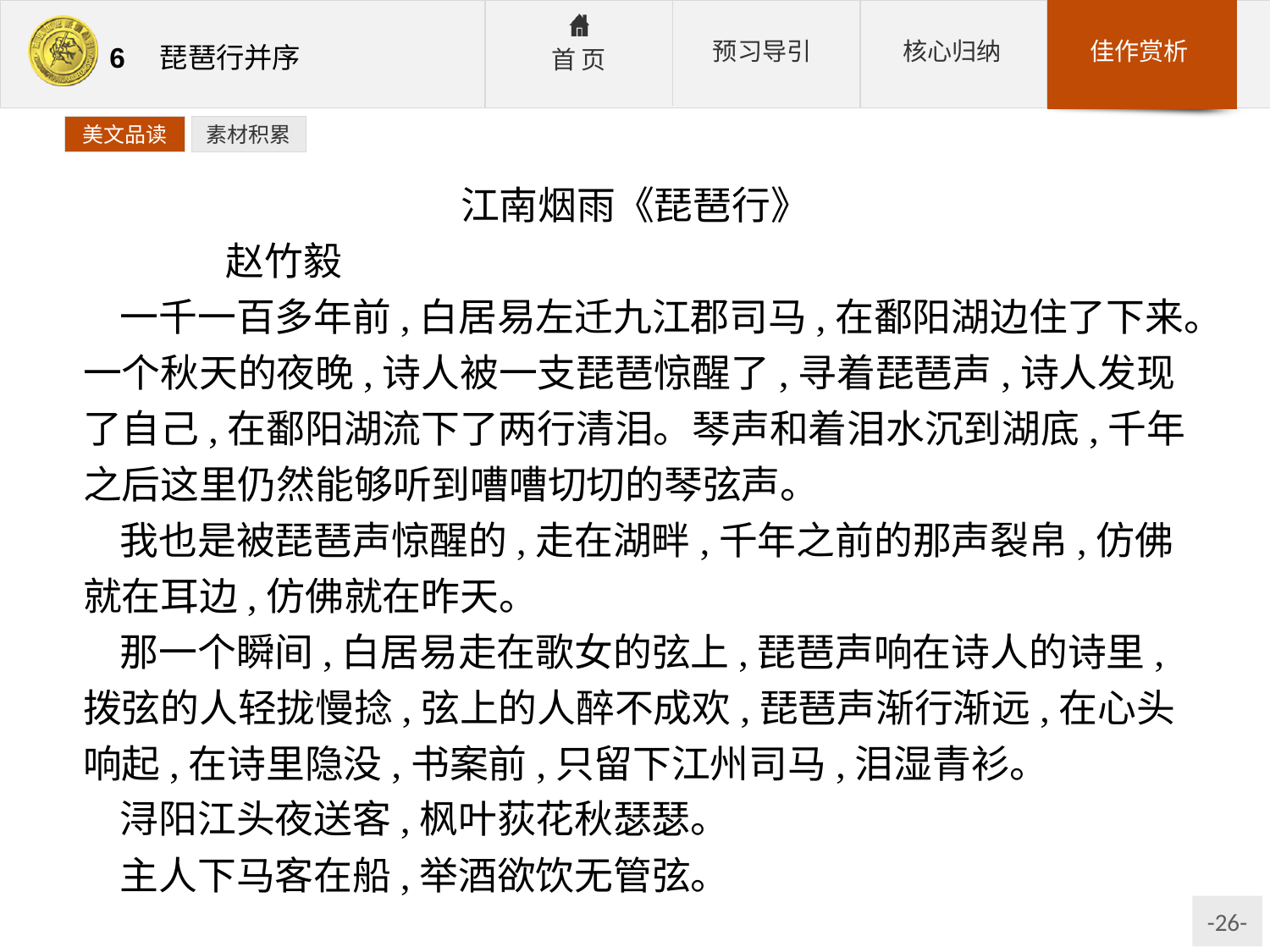

美文品读
素材积累
江南烟雨《琵琶行》
	赵竹毅
一千一百多年前,白居易左迁九江郡司马,在鄱阳湖边住了下来。一个秋天的夜晚,诗人被一支琵琶惊醒了,寻着琵琶声,诗人发现了自己,在鄱阳湖流下了两行清泪。琴声和着泪水沉到湖底,千年之后这里仍然能够听到嘈嘈切切的琴弦声。
我也是被琵琶声惊醒的,走在湖畔,千年之前的那声裂帛,仿佛就在耳边,仿佛就在昨天。
那一个瞬间,白居易走在歌女的弦上,琵琶声响在诗人的诗里,拨弦的人轻拢慢捻,弦上的人醉不成欢,琵琶声渐行渐远,在心头响起,在诗里隐没,书案前,只留下江州司马,泪湿青衫。
浔阳江头夜送客,枫叶荻花秋瑟瑟。
主人下马客在船,举酒欲饮无管弦。